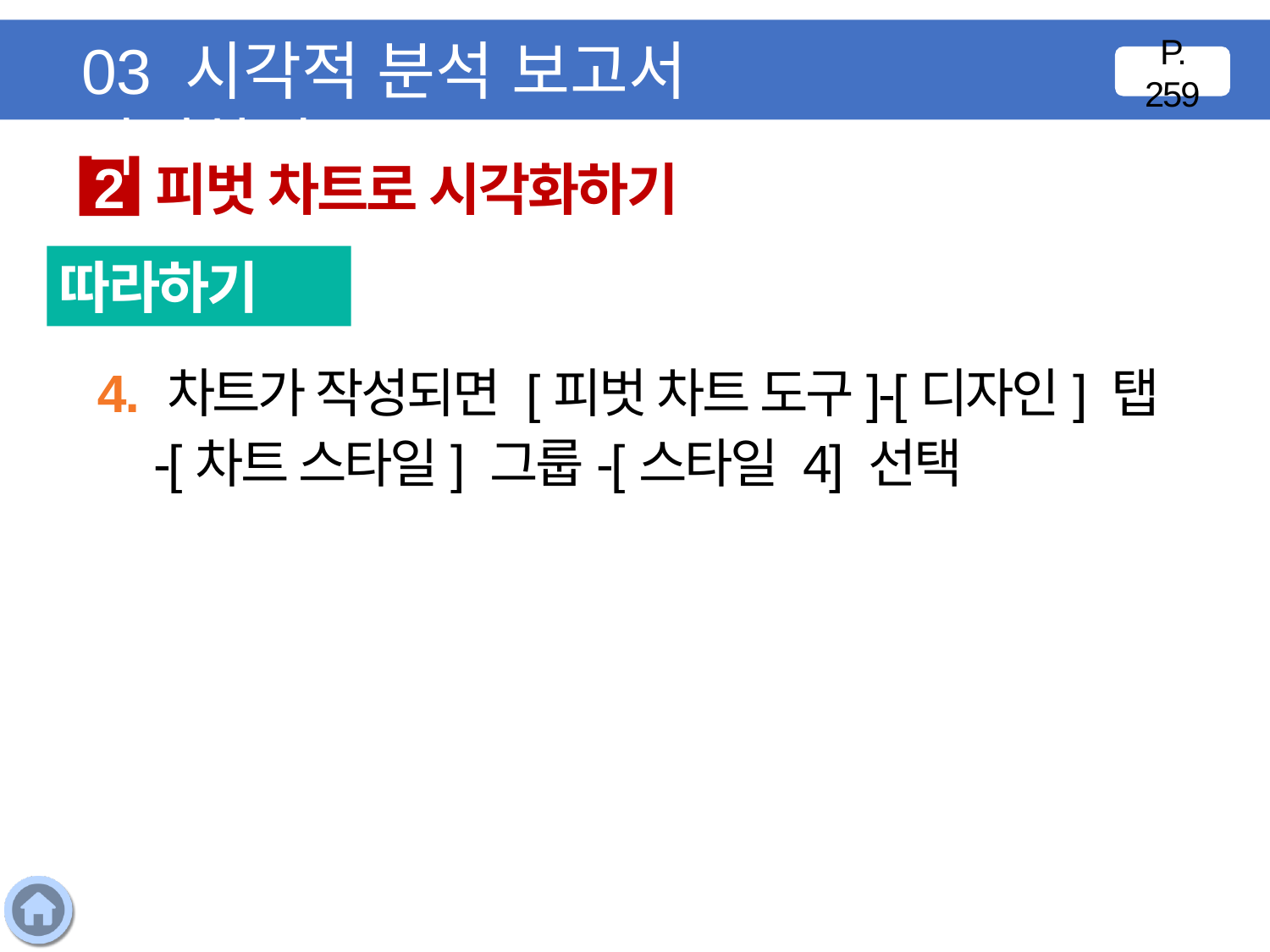

03 시각적 분석 보고서 작성하기
P. 259
피벗 차트로 시각화하기
2
따라하기
4. 차트가 작성되면 [피벗 차트 도구]-[디자인] 탭-[차트 스타일] 그룹-[스타일 4] 선택